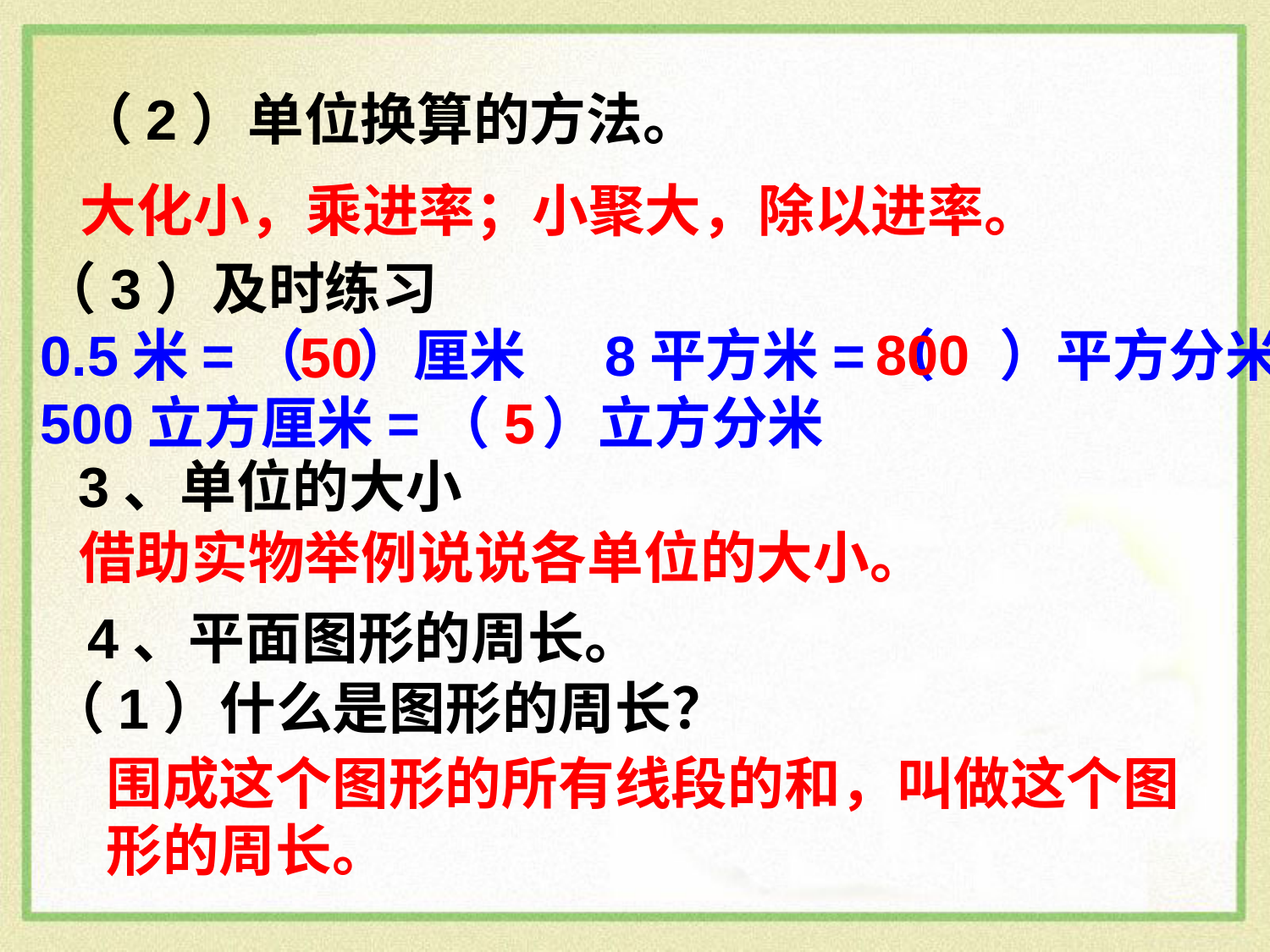

# （2）单位换算的方法。
大化小，乘进率；小聚大，除以进率。
（3）及时练习
0.5米=（    ）厘米     8平方米=（     ）平方分米
500立方厘米=（    ）立方分米
800
50
5
3、单位的大小
借助实物举例说说各单位的大小。
4、平面图形的周长。
（1）什么是图形的周长？
围成这个图形的所有线段的和，叫做这个图
形的周长。